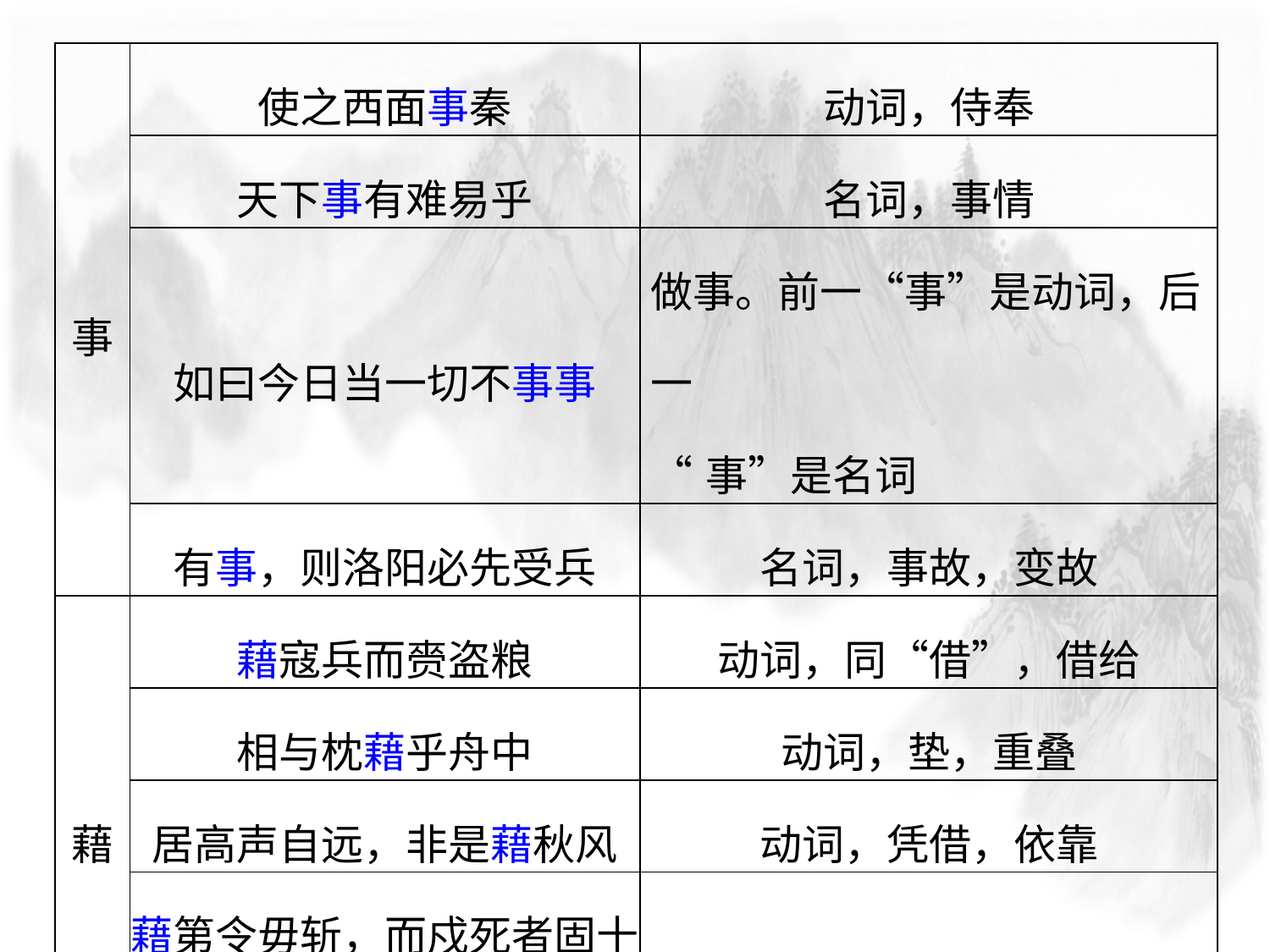

| 事 | 使之西面事秦 | 动词，侍奉 |
| --- | --- | --- |
|  | 天下事有难易乎 | 名词，事情 |
|  | 如曰今日当一切不事事 | 做事。前一“事”是动词，后一 “事”是名词 |
|  | 有事，则洛阳必先受兵 | 名词，事故，变故 |
| 藉 | 藉寇兵而赍盗粮 | 动词，同“借”，借给 |
|  | 相与枕藉乎舟中 | 动词，垫，重叠 |
|  | 居高声自远，非是藉秋风 | 动词，凭借，依靠 |
|  | 藉第令毋斩，而戍死者固十六七 | 连词，如果 |